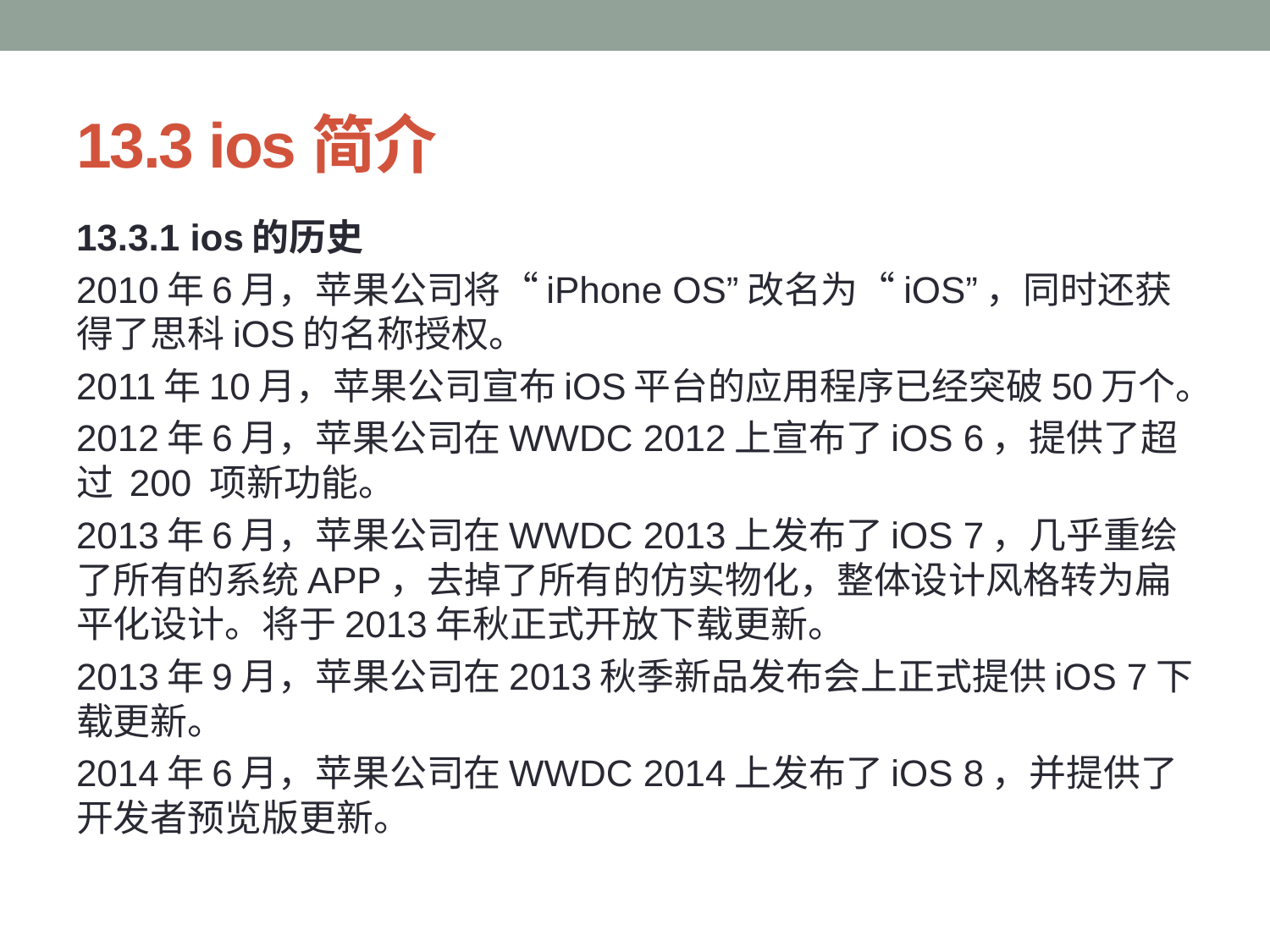

# 13.3 ios简介
13.3.1 ios的历史
2010年6月，苹果公司将“iPhone OS”改名为“iOS”，同时还获得了思科iOS的名称授权。
2011年10月，苹果公司宣布iOS平台的应用程序已经突破50万个。
2012年6月，苹果公司在WWDC 2012上宣布了iOS 6，提供了超过 200 项新功能。
2013年6月，苹果公司在WWDC 2013上发布了iOS 7，几乎重绘了所有的系统APP，去掉了所有的仿实物化，整体设计风格转为扁平化设计。将于2013年秋正式开放下载更新。
2013年9月，苹果公司在2013秋季新品发布会上正式提供iOS 7下载更新。
2014年6月，苹果公司在WWDC 2014上发布了iOS 8，并提供了开发者预览版更新。